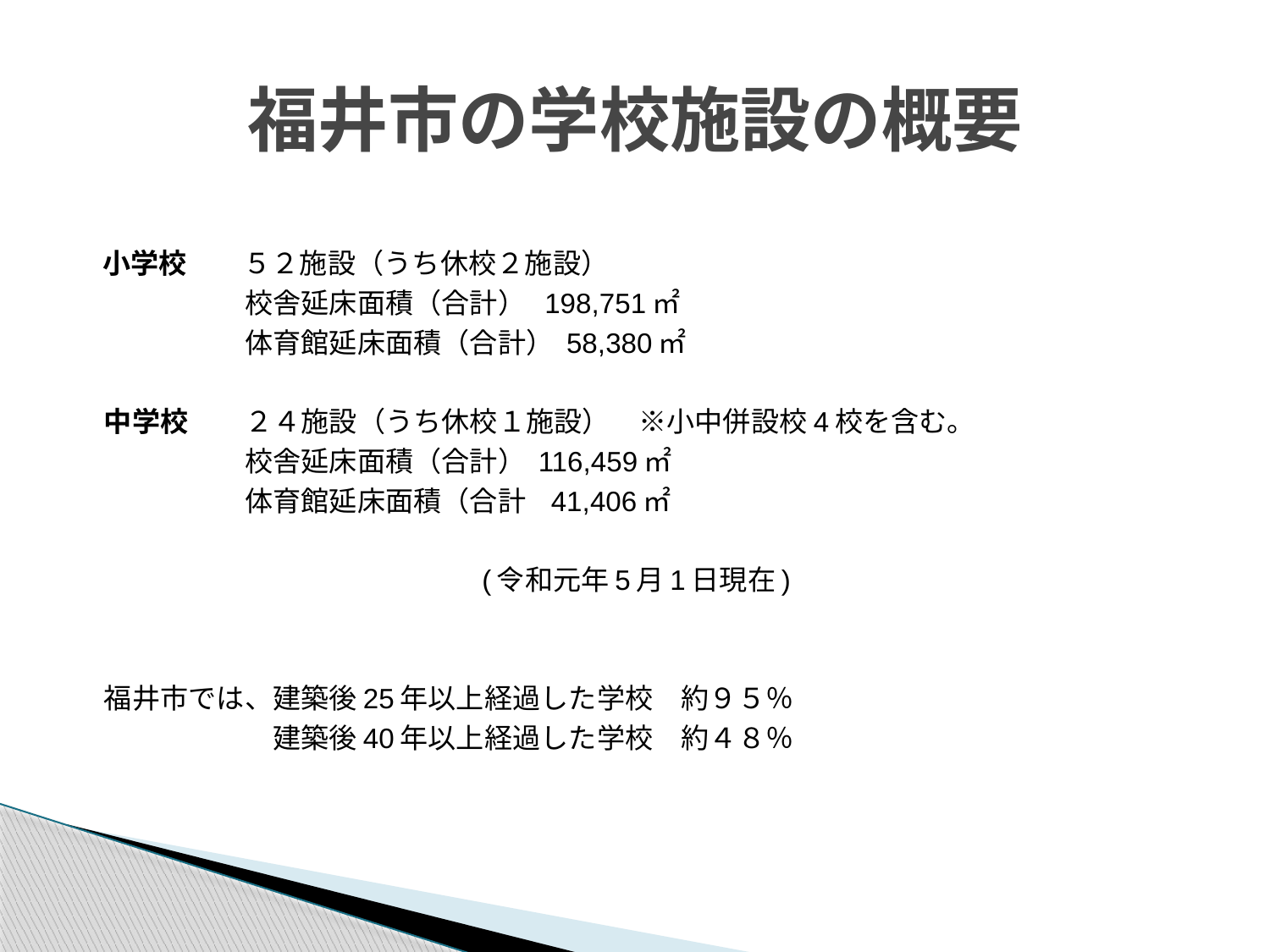

# 福井市の学校施設の概要

　小学校　　５２施設（うち休校２施設）
　　　　　　校舎延床面積（合計）  198,751㎡
　　　　　　体育館延床面積（合計） 58,380㎡

　中学校　　２４施設（うち休校１施設）　※小中併設校4校を含む。
　　　　　　校舎延床面積（合計） 116,459㎡
　　　　　　体育館延床面積（合計   41,406㎡

　　　　　　　　　　　　　　 (令和元年5月1日現在)

　福井市では、建築後25年以上経過した学校　約９５％
　　　　　　　建築後40年以上経過した学校　約４８％